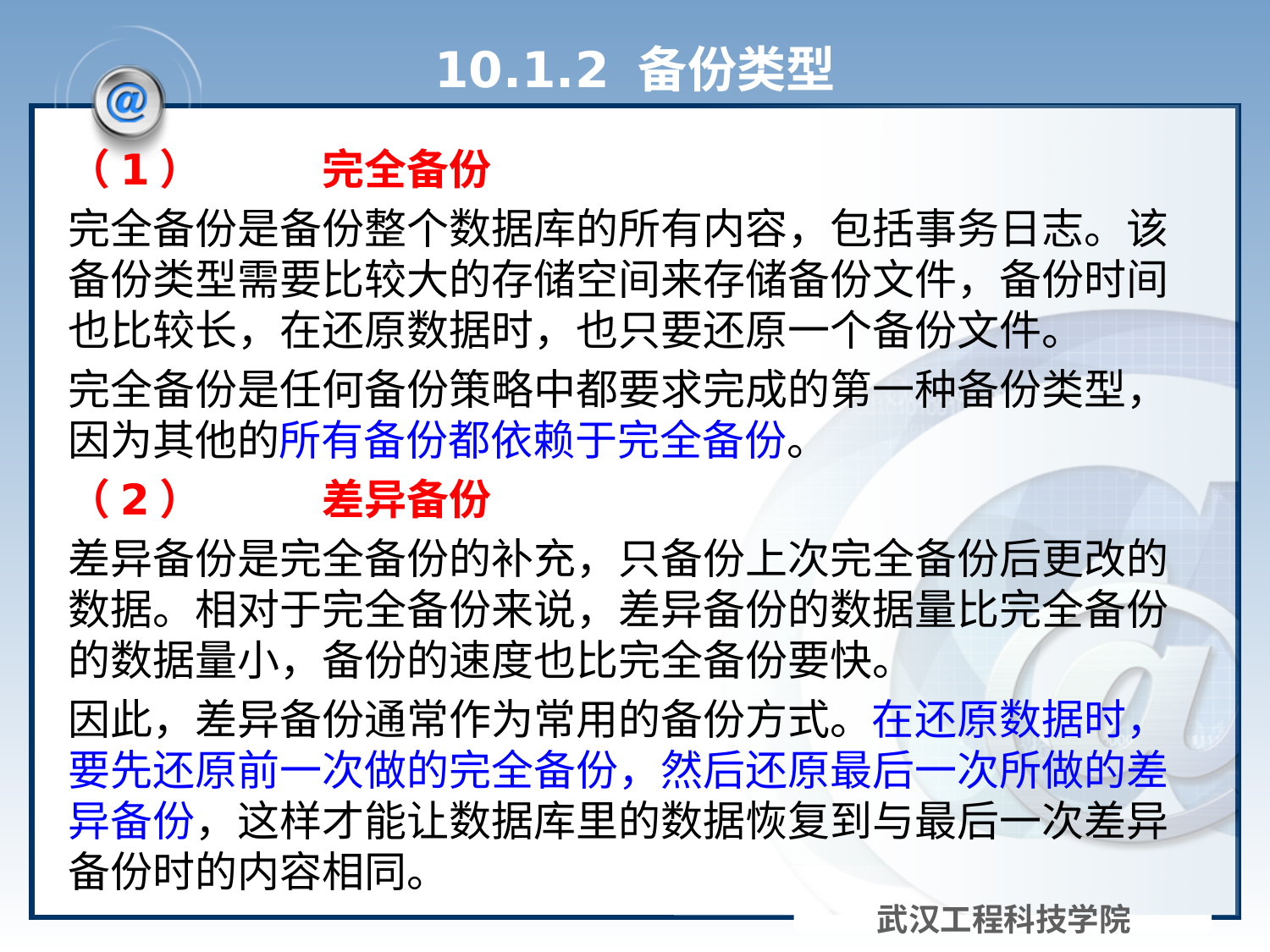

# 10.1.2 备份类型
（1）	完全备份
完全备份是备份整个数据库的所有内容，包括事务日志。该备份类型需要比较大的存储空间来存储备份文件，备份时间也比较长，在还原数据时，也只要还原一个备份文件。
完全备份是任何备份策略中都要求完成的第一种备份类型，因为其他的所有备份都依赖于完全备份。
（2）	差异备份
差异备份是完全备份的补充，只备份上次完全备份后更改的数据。相对于完全备份来说，差异备份的数据量比完全备份的数据量小，备份的速度也比完全备份要快。
因此，差异备份通常作为常用的备份方式。在还原数据时，要先还原前一次做的完全备份，然后还原最后一次所做的差异备份，这样才能让数据库里的数据恢复到与最后一次差异备份时的内容相同。

武汉工程科技学院